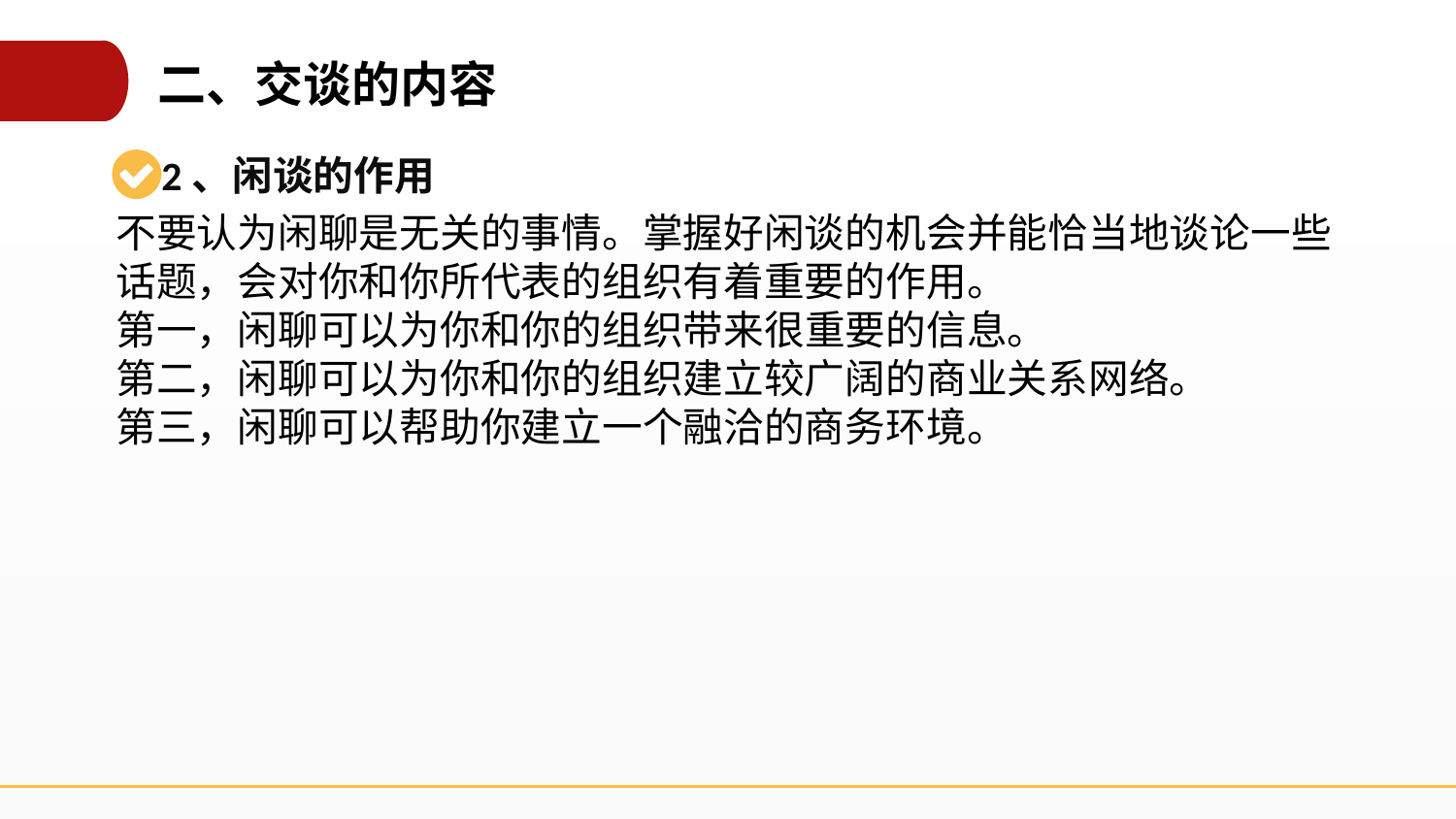

二、交谈的内容

2、闲谈的作用
不要认为闲聊是无关的事情。掌握好闲谈的机会并能恰当地谈论一些话题，会对你和你所代表的组织有着重要的作用。
第一，闲聊可以为你和你的组织带来很重要的信息。
第二，闲聊可以为你和你的组织建立较广阔的商业关系网络。
第三，闲聊可以帮助你建立一个融洽的商务环境。